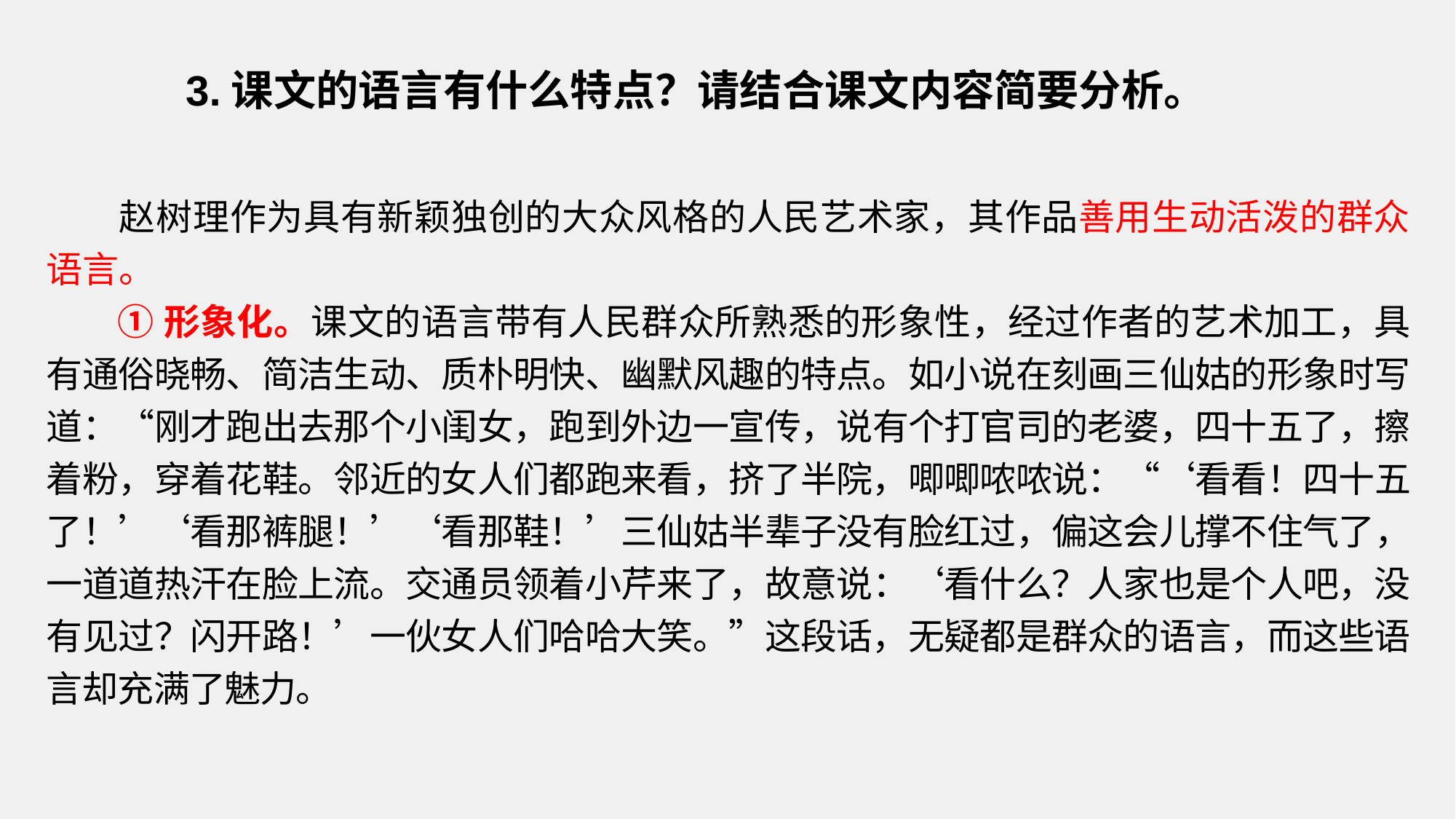

3.课文的语言有什么特点？请结合课文内容简要分析。
赵树理作为具有新颖独创的大众风格的人民艺术家，其作品善用生动活泼的群众语言。
①形象化。课文的语言带有人民群众所熟悉的形象性，经过作者的艺术加工，具有通俗晓畅、简洁生动、质朴明快、幽默风趣的特点。如小说在刻画三仙姑的形象时写道：“刚才跑出去那个小闺女，跑到外边一宣传，说有个打官司的老婆，四十五了，擦着粉，穿着花鞋。邻近的女人们都跑来看，挤了半院，唧唧哝哝说：“‘看看！四十五了！’‘看那裤腿！’‘看那鞋！’三仙姑半辈子没有脸红过，偏这会儿撑不住气了，一道道热汗在脸上流。交通员领着小芹来了，故意说：‘看什么？人家也是个人吧，没有见过？闪开路！’一伙女人们哈哈大笑。”这段话，无疑都是群众的语言，而这些语言却充满了魅力。